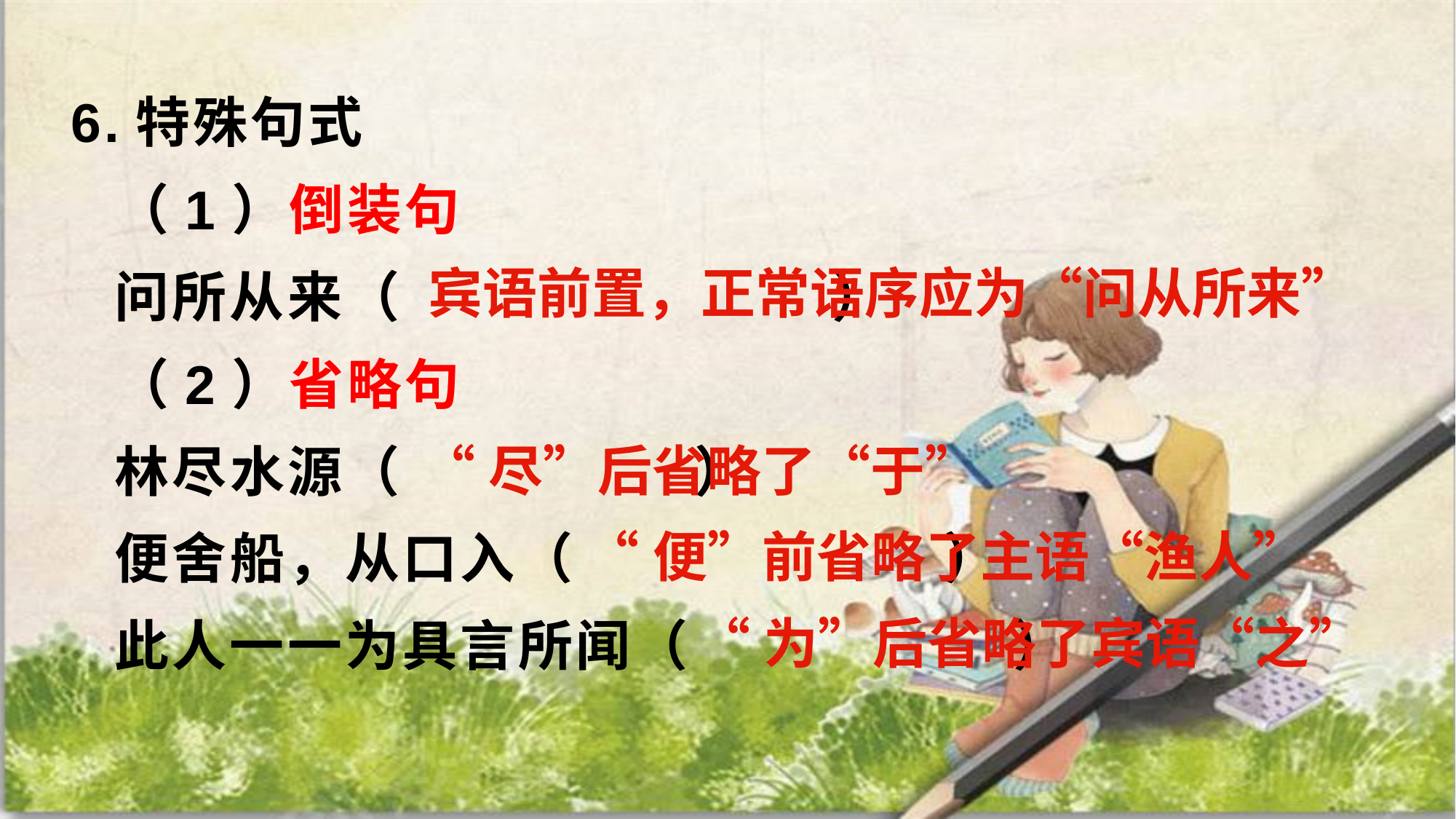

6.特殊句式
  （1）倒装句
  问所从来（                                   ）
  （2）省略句
  林尽水源（                   ）
  便舍船，从口入（                        ）
  此人一一为具言所闻（                     ）

宾语前置，正常语序应为“问从所来”
“尽”后省略了“于”
“便”前省略了主语“渔人”
“为”后省略了宾语“之”